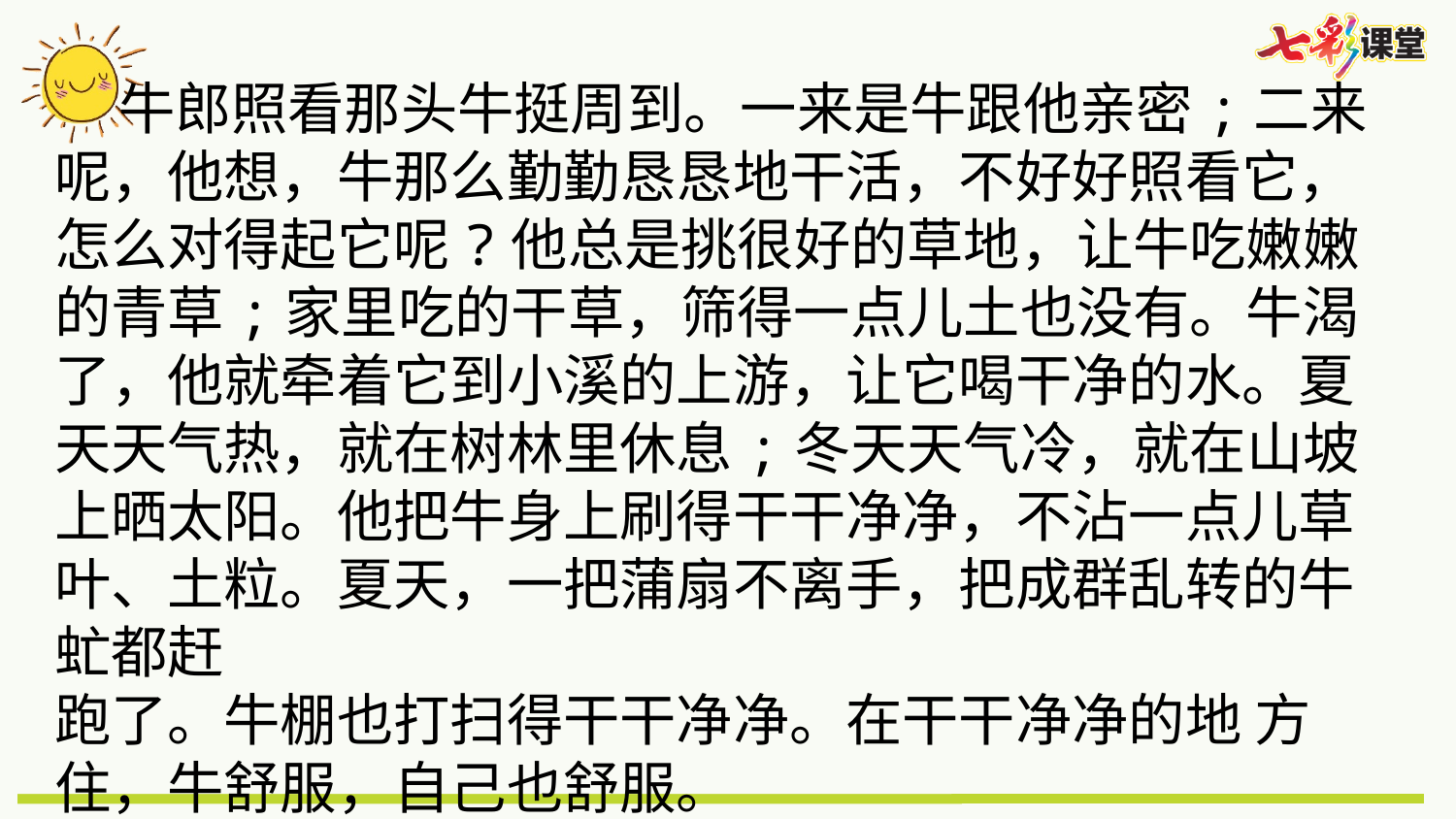

牛郎照看那头牛挺周到。一来是牛跟他亲密;二来呢，他想，牛那么勤勤恳恳地干活，不好好照看它，怎么对得起它呢?他总是挑很好的草地，让牛吃嫩嫩的青草;家里吃的干草，筛得一点儿土也没有。牛渴了，他就牵着它到小溪的上游，让它喝干净的水。夏天天气热，就在树林里休息;冬天天气冷，就在山坡上晒太阳。他把牛身上刷得干干净净，不沾一点儿草叶、土粒。夏天，一把蒲扇不离手，把成群乱转的牛虻都赶
跑了。牛棚也打扫得干干净净。在干干净净的地 方住，牛舒服，自己也舒服。